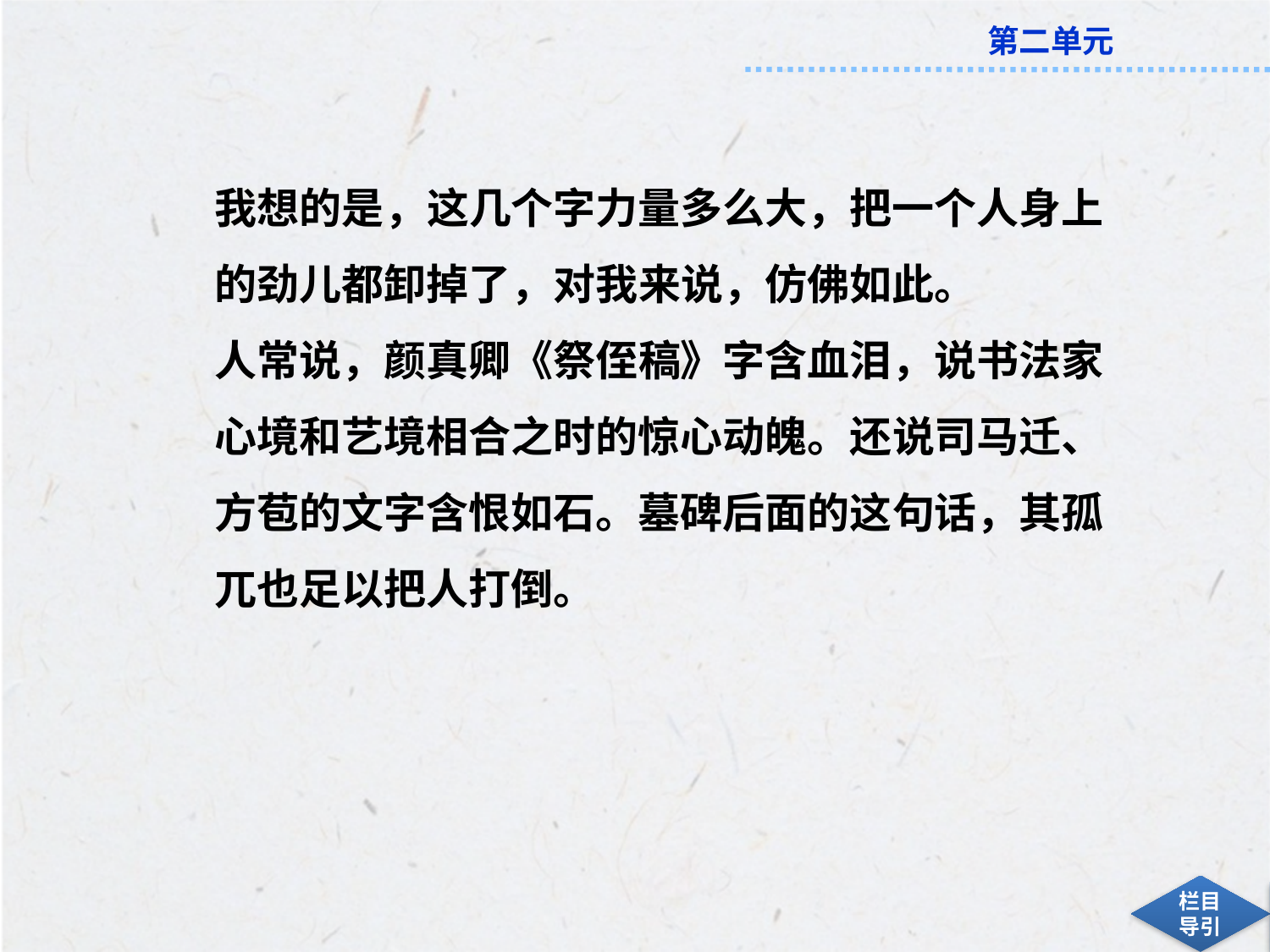

我想的是，这几个字力量多么大，把一个人身上的劲儿都卸掉了，对我来说，仿佛如此。
人常说，颜真卿《祭侄稿》字含血泪，说书法家心境和艺境相合之时的惊心动魄。还说司马迁、方苞的文字含恨如石。墓碑后面的这句话，其孤兀也足以把人打倒。